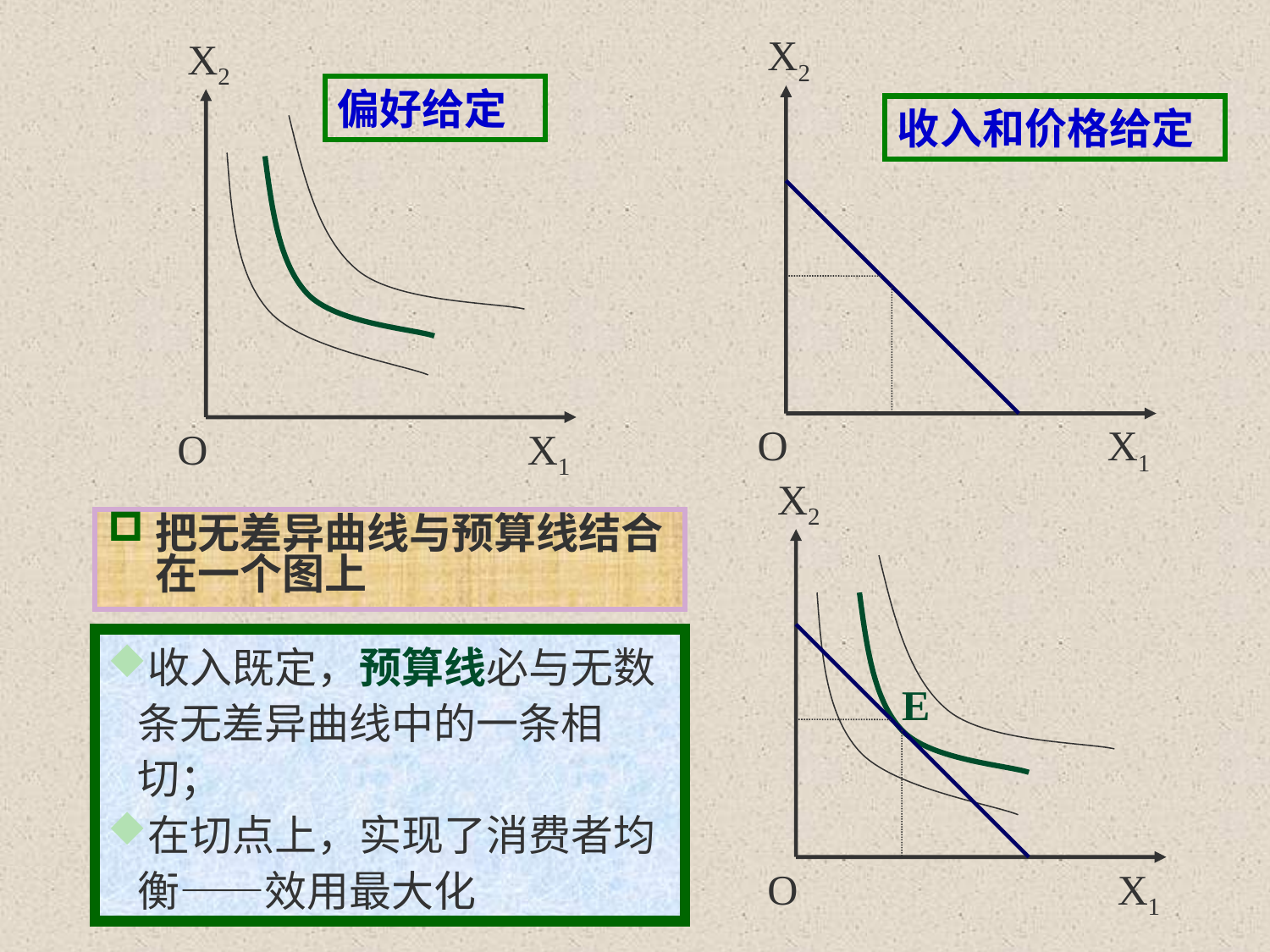

X2

X1

O
X2

O
X1

偏好给定
收入和价格给定

X2

X1

O
把无差异曲线与预算线结合在一个图上

收入既定，预算线必与无数条无差异曲线中的一条相切；
在切点上，实现了消费者均衡——效用最大化
E